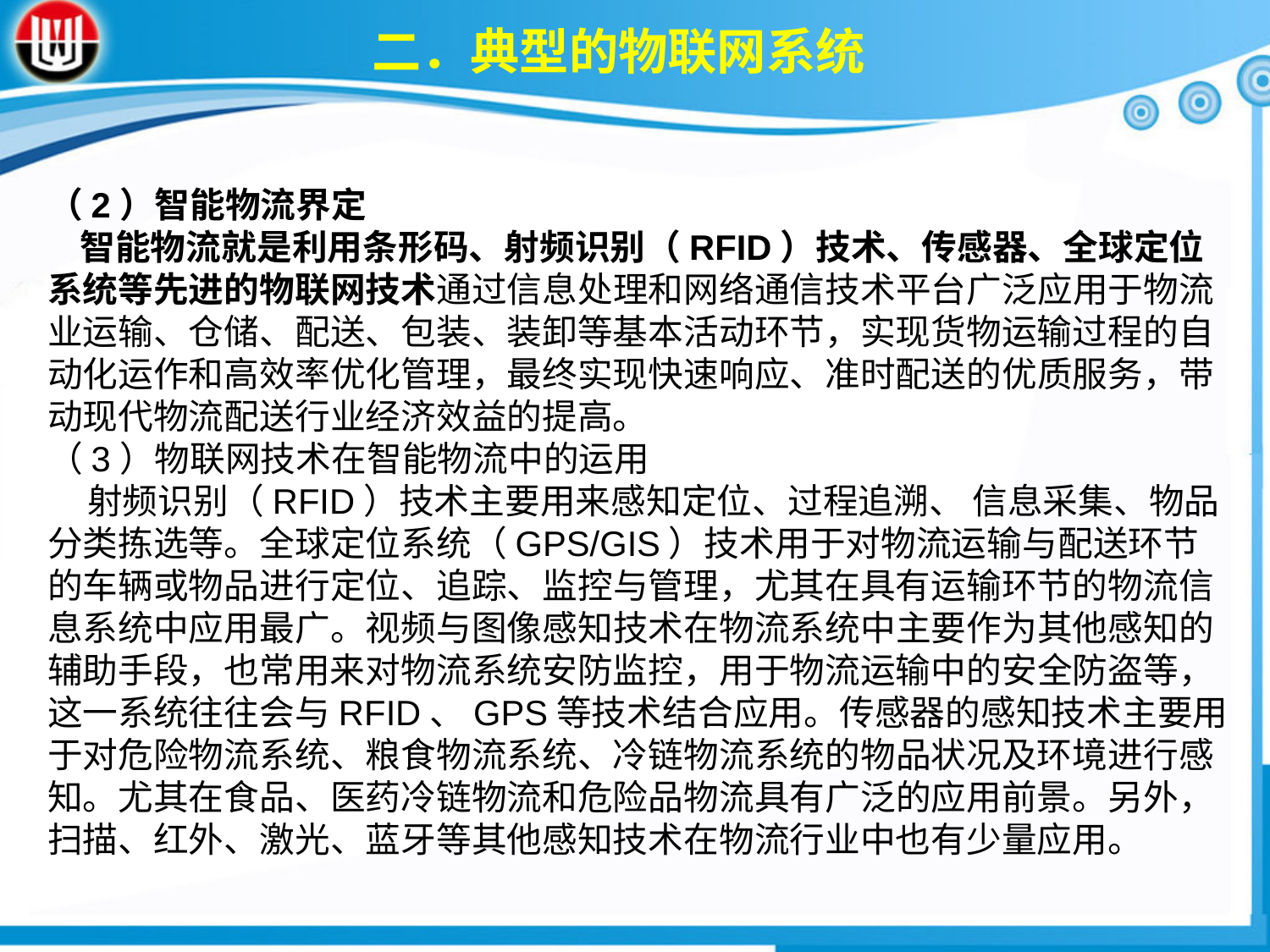

二．典型的物联网系统
（2）智能物流界定   智能物流就是利用条形码、射频识别（RFID）技术、传感器、全球定位系统等先进的物联网技术通过信息处理和网络通信技术平台广泛应用于物流业运输、仓储、配送、包装、装卸等基本活动环节，实现货物运输过程的自动化运作和高效率优化管理，最终实现快速响应、准时配送的优质服务，带动现代物流配送行业经济效益的提高。（3）物联网技术在智能物流中的运用    射频识别（RFID）技术主要用来感知定位、过程追溯、 信息采集、物品分类拣选等。全球定位系统（GPS/GIS）技术用于对物流运输与配送环节的车辆或物品进行定位、追踪、监控与管理，尤其在具有运输环节的物流信息系统中应用最广。视频与图像感知技术在物流系统中主要作为其他感知的辅助手段，也常用来对物流系统安防监控，用于物流运输中的安全防盗等，这一系统往往会与RFID、GPS等技术结合应用。传感器的感知技术主要用于对危险物流系统、粮食物流系统、冷链物流系统的物品状况及环境进行感知。尤其在食品、医药冷链物流和危险品物流具有广泛的应用前景。另外，扫描、红外、激光、蓝牙等其他感知技术在物流行业中也有少量应用。